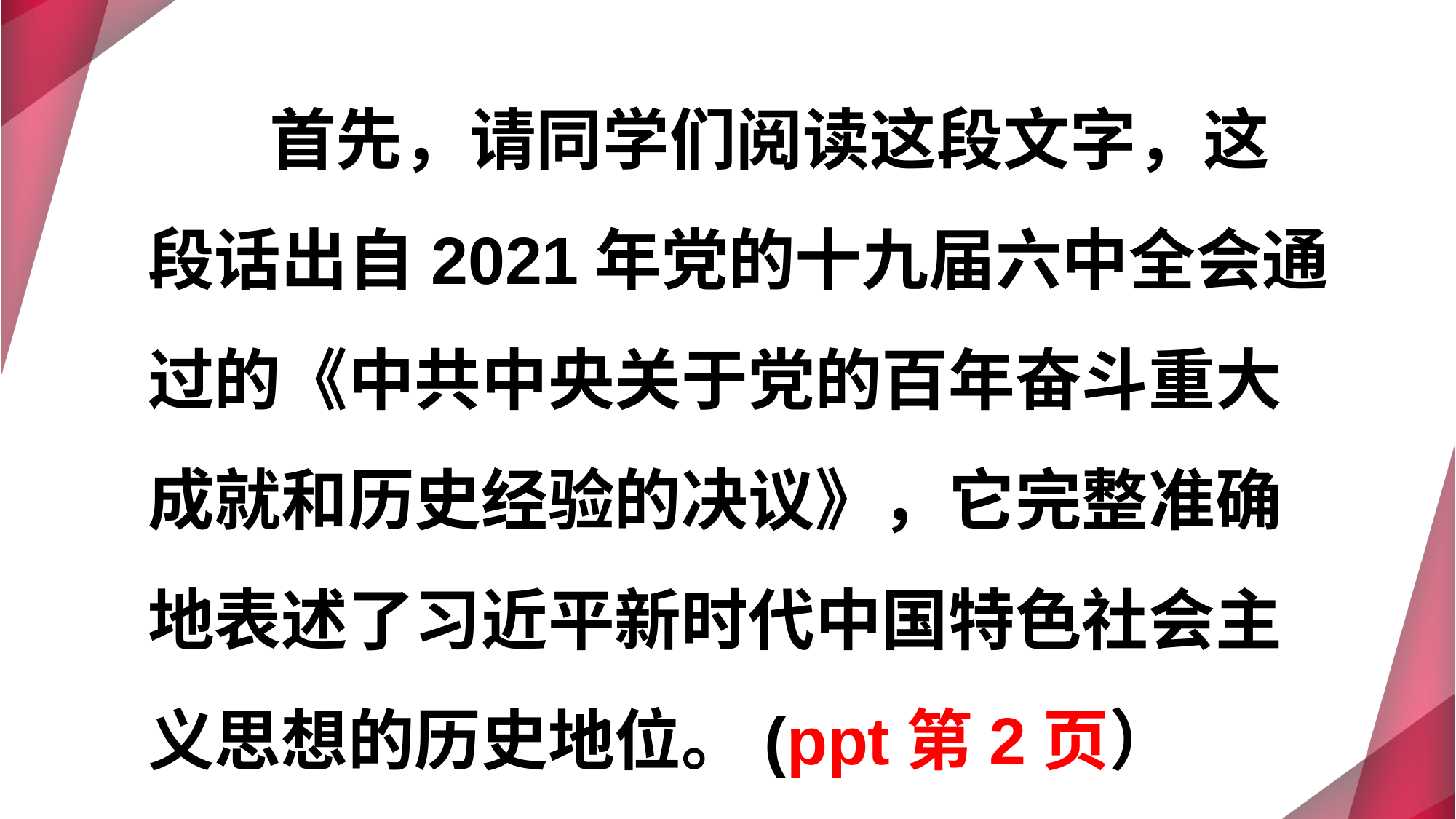

首先，请同学们阅读这段文字，这段话出自2021年党的十九届六中全会通过的《中共中央关于党的百年奋斗重大成就和历史经验的决议》，它完整准确地表述了习近平新时代中国特色社会主义思想的历史地位。(ppt第2页）